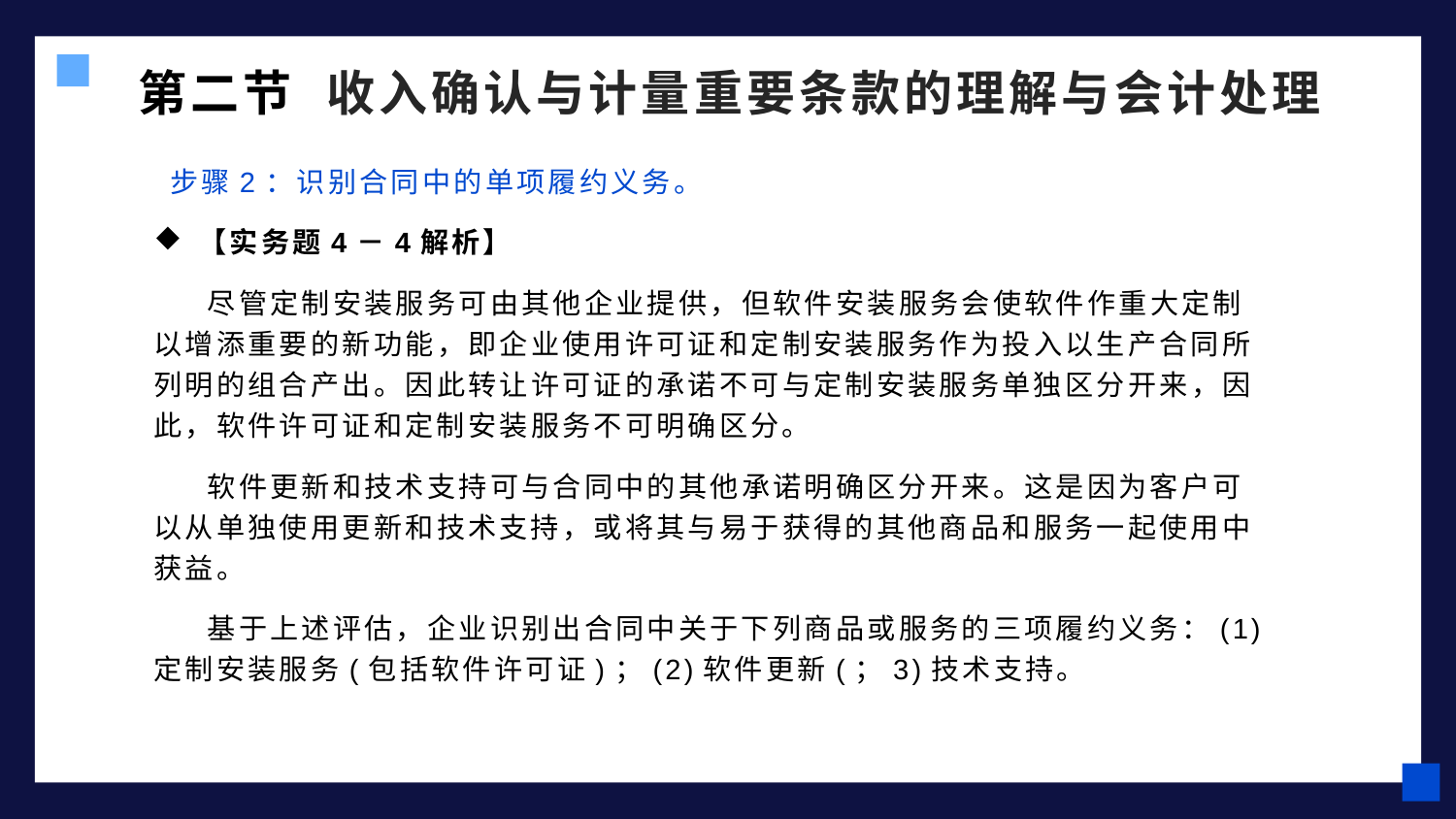

第二节  收入确认与计量重要条款的理解与会计处理
 步骤2：识别合同中的单项履约义务。
 【实务题4－4解析】
     尽管定制安装服务可由其他企业提供，但软件安装服务会使软件作重大定制以增添重要的新功能，即企业使用许可证和定制安装服务作为投入以生产合同所列明的组合产出。因此转让许可证的承诺不可与定制安装服务单独区分开来，因此，软件许可证和定制安装服务不可明确区分。
     软件更新和技术支持可与合同中的其他承诺明确区分开来。这是因为客户可以从单独使用更新和技术支持，或将其与易于获得的其他商品和服务一起使用中获益。
     基于上述评估，企业识别出合同中关于下列商品或服务的三项履约义务：(1)定制安装服务(包括软件许可证)；(2)软件更新(；3)技术支持。